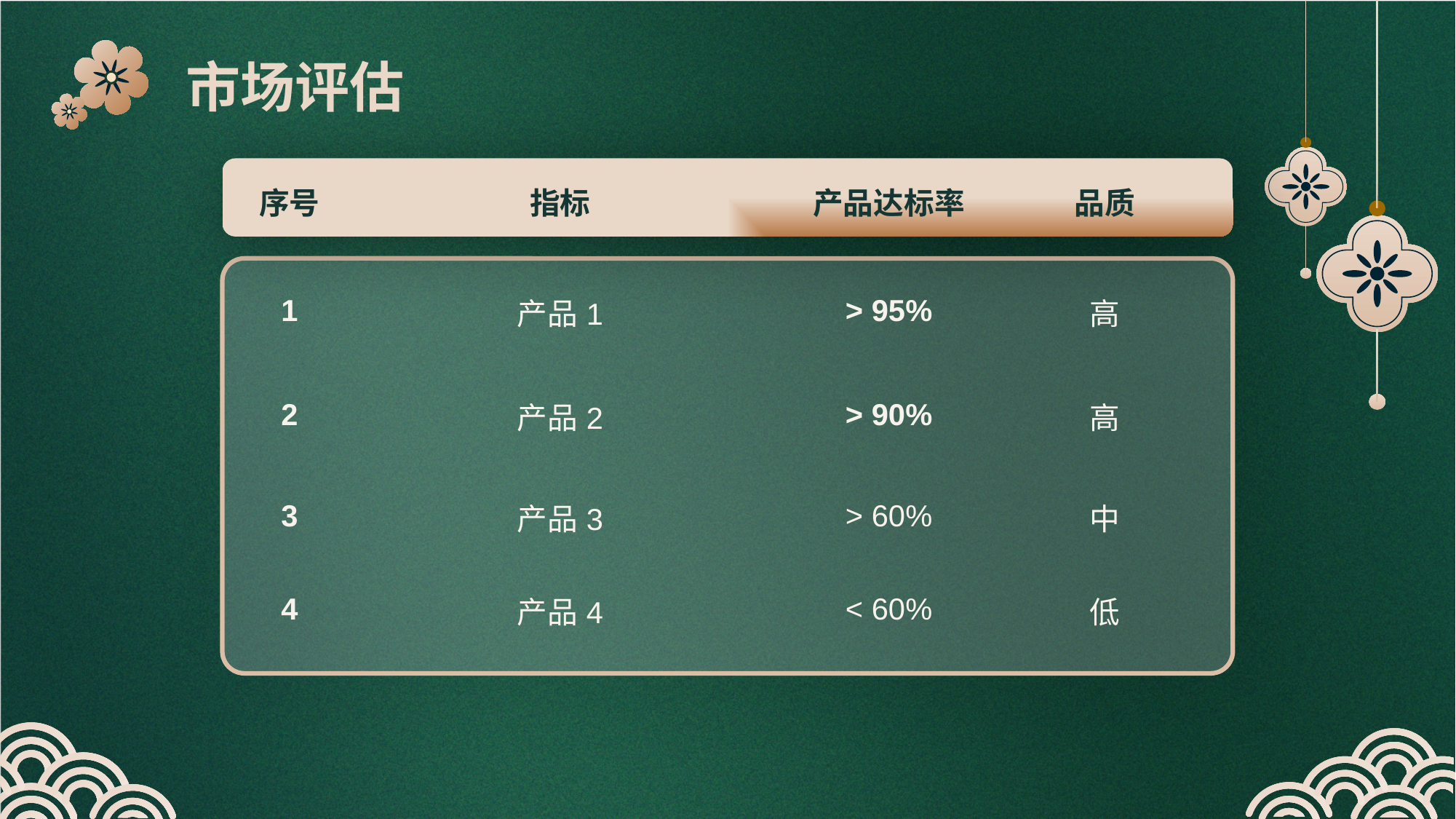

市场评估
| 序号 | 指标 | 产品达标率 | 品质 |
| --- | --- | --- | --- |
| 1 | 产品1 | > 95% | 高 |
| 2 | 产品2 | > 90% | 高 |
| 3 | 产品3 | > 60% | 中 |
| 4 | 产品4 | < 60% | 低 |